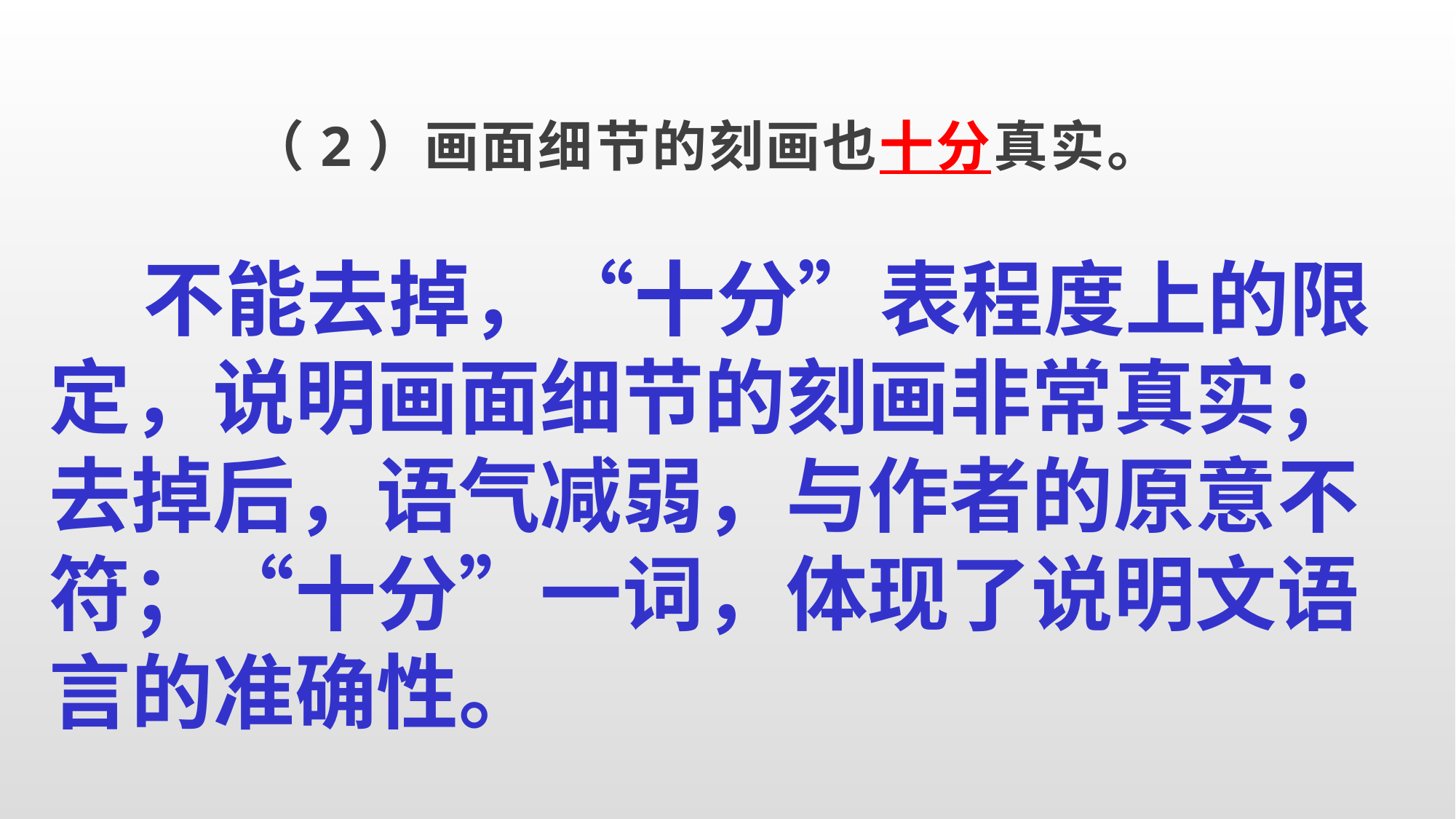

（2）画面细节的刻画也十分真实。

    不能去掉，“十分”表程度上的限定，说明画面细节的刻画非常真实；去掉后，语气减弱，与作者的原意不符；“十分”一词，体现了说明文语言的准确性。